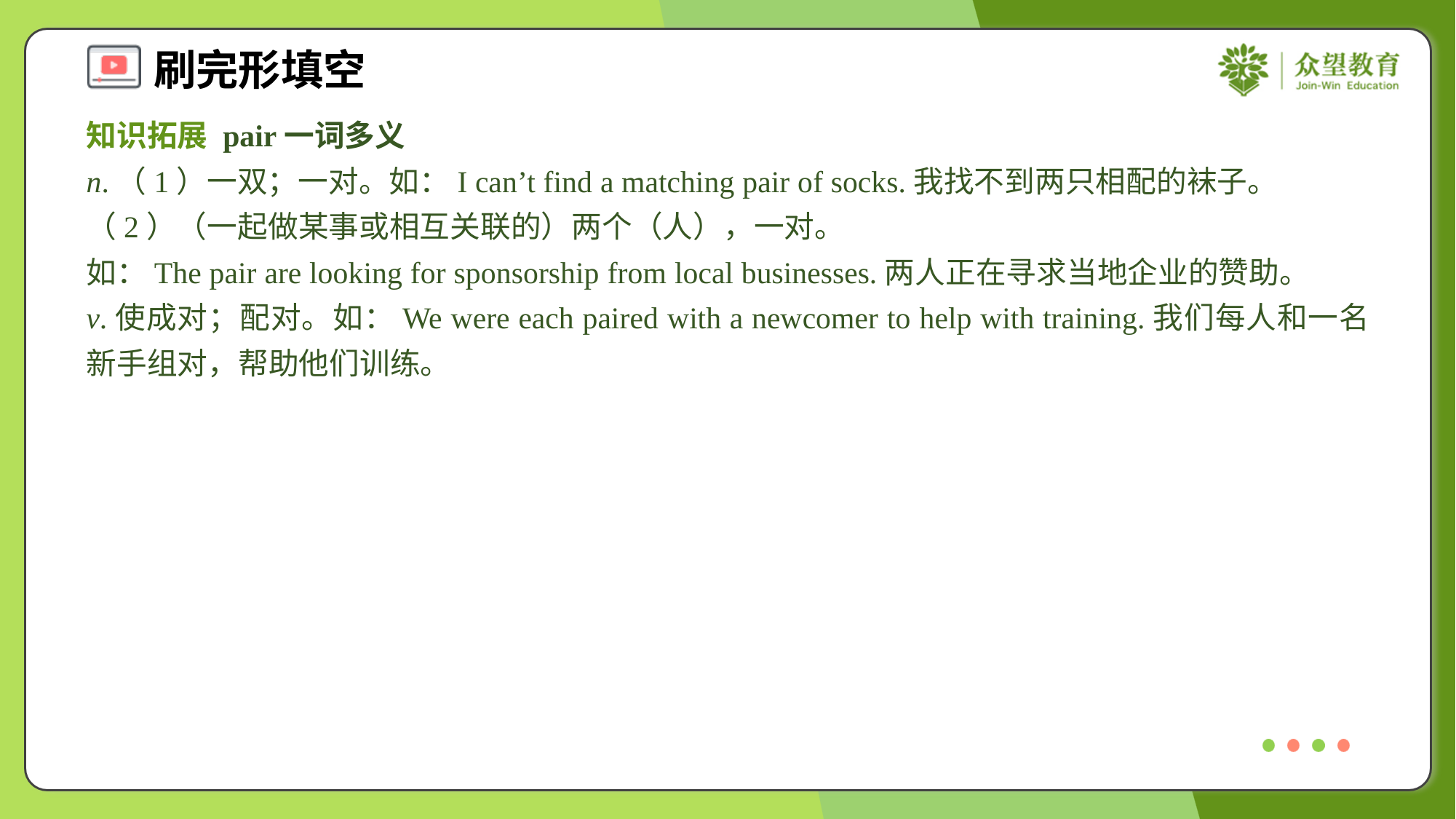

知识拓展 pair一词多义
n.（1）一双；一对。如：I can’t find a matching pair of socks.我找不到两只相配的袜子。
（2）（一起做某事或相互关联的）两个（人），一对。
如：The pair are looking for sponsorship from local businesses.两人正在寻求当地企业的赞助。
v.使成对；配对。如：We were each paired with a newcomer to help with training.我们每人和一名新手组对，帮助他们训练。